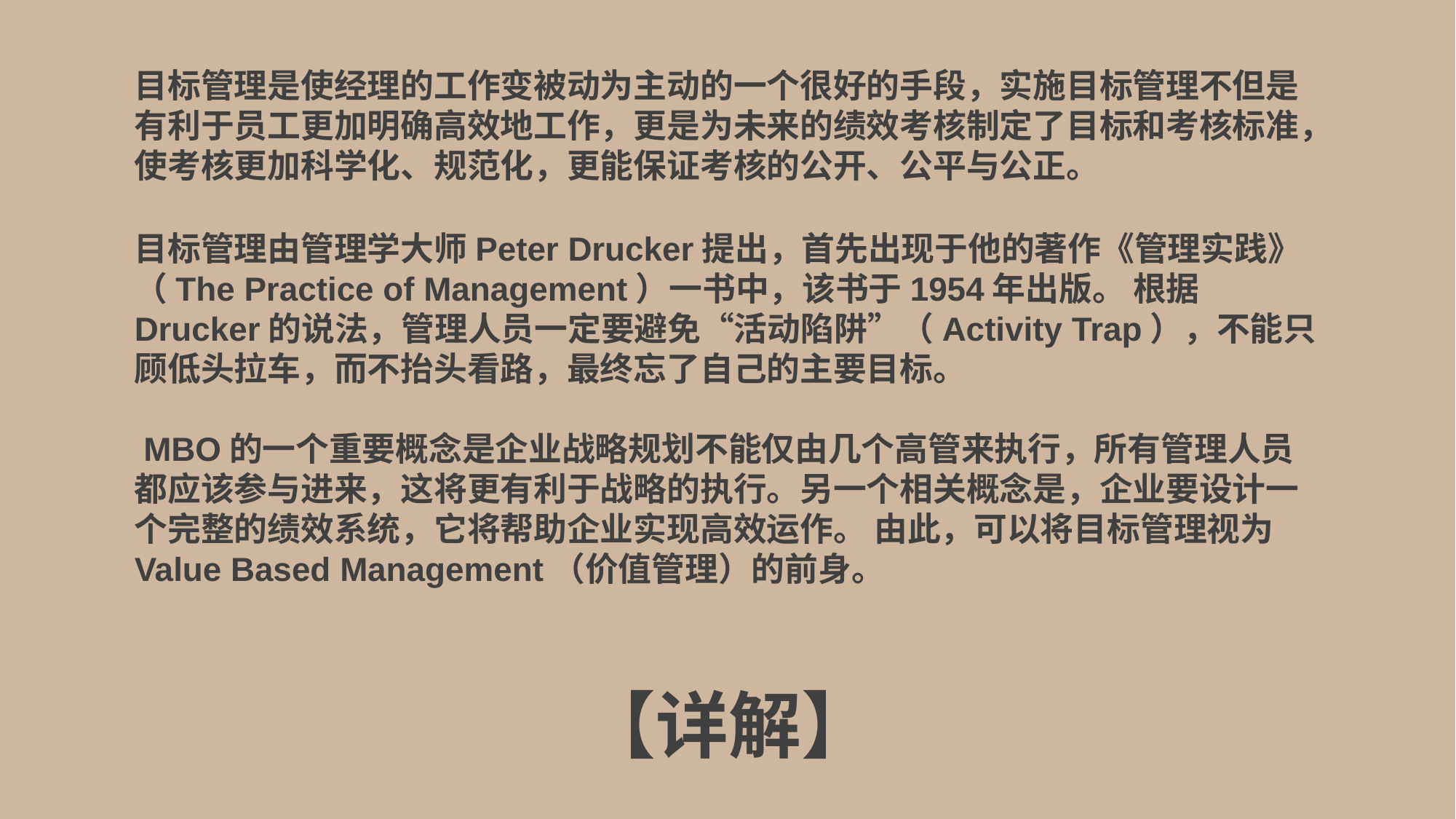

目标管理是使经理的工作变被动为主动的一个很好的手段，实施目标管理不但是有利于员工更加明确高效地工作，更是为未来的绩效考核制定了目标和考核标准，使考核更加科学化、规范化，更能保证考核的公开、公平与公正。
目标管理由管理学大师Peter Drucker提出，首先出现于他的著作《管理实践》（The Practice of Management）一书中，该书于1954年出版。 根据Drucker的说法，管理人员一定要避免“活动陷阱”（Activity Trap），不能只顾低头拉车，而不抬头看路，最终忘了自己的主要目标。

 MBO的一个重要概念是企业战略规划不能仅由几个高管来执行，所有管理人员都应该参与进来，这将更有利于战略的执行。另一个相关概念是，企业要设计一个完整的绩效系统，它将帮助企业实现高效运作。 由此，可以将目标管理视为Value Based Management（价值管理）的前身。
【详解】